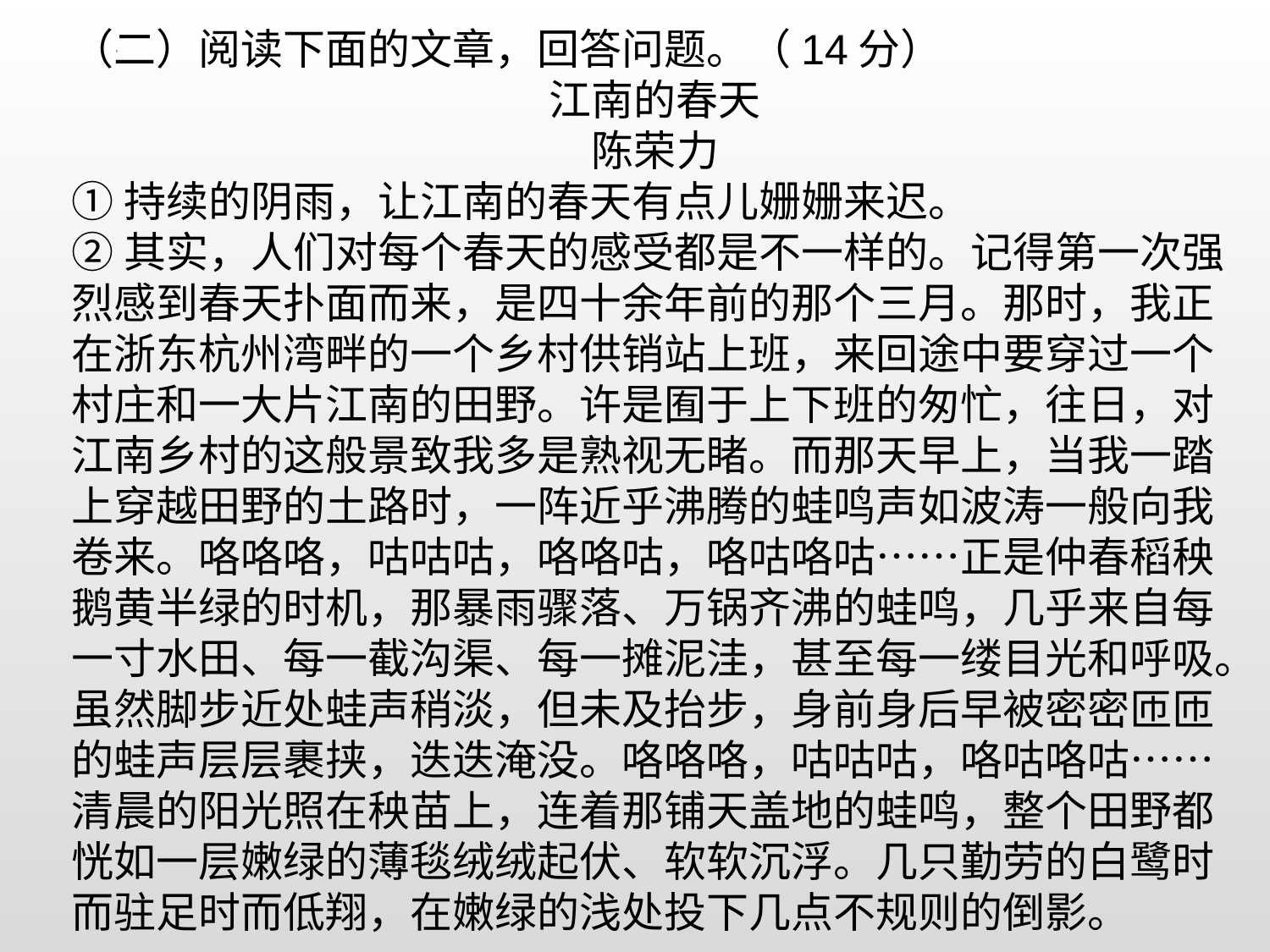

（二）阅读下面的文章，回答问题。（14分）
江南的春天
陈荣力
①持续的阴雨，让江南的春天有点儿姗姗来迟。
②其实，人们对每个春天的感受都是不一样的。记得第一次强烈感到春天扑面而来，是四十余年前的那个三月。那时，我正在浙东杭州湾畔的一个乡村供销站上班，来回途中要穿过一个村庄和一大片江南的田野。许是囿于上下班的匆忙，往日，对江南乡村的这般景致我多是熟视无睹。而那天早上，当我一踏上穿越田野的土路时，一阵近乎沸腾的蛙鸣声如波涛一般向我卷来。咯咯咯，咕咕咕，咯咯咕，咯咕咯咕……正是仲春稻秧鹅黄半绿的时机，那暴雨骤落、万锅齐沸的蛙鸣，几乎来自每一寸水田、每一截沟渠、每一摊泥洼，甚至每一缕目光和呼吸。虽然脚步近处蛙声稍淡，但未及抬步，身前身后早被密密匝匝的蛙声层层裹挟，迭迭淹没。咯咯咯，咕咕咕，咯咕咯咕……清晨的阳光照在秧苗上，连着那铺天盖地的蛙鸣，整个田野都恍如一层嫩绿的薄毯绒绒起伏、软软沉浮。几只勤劳的白鹭时而驻足时而低翔，在嫩绿的浅处投下几点不规则的倒影。